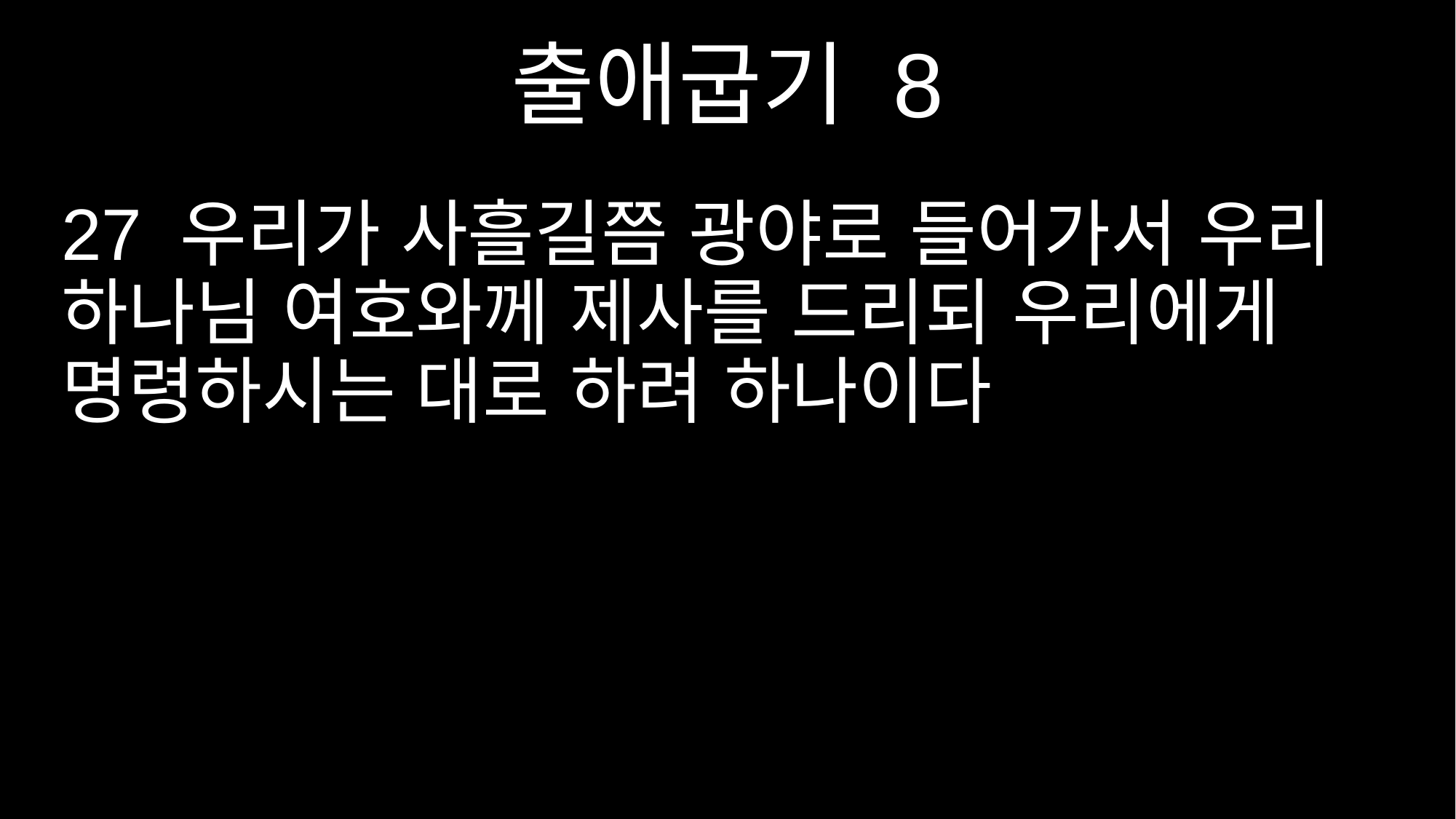

출애굽기 8
27 우리가 사흘길쯤 광야로 들어가서 우리 하나님 여호와께 제사를 드리되 우리에게 명령하시는 대로 하려 하나이다